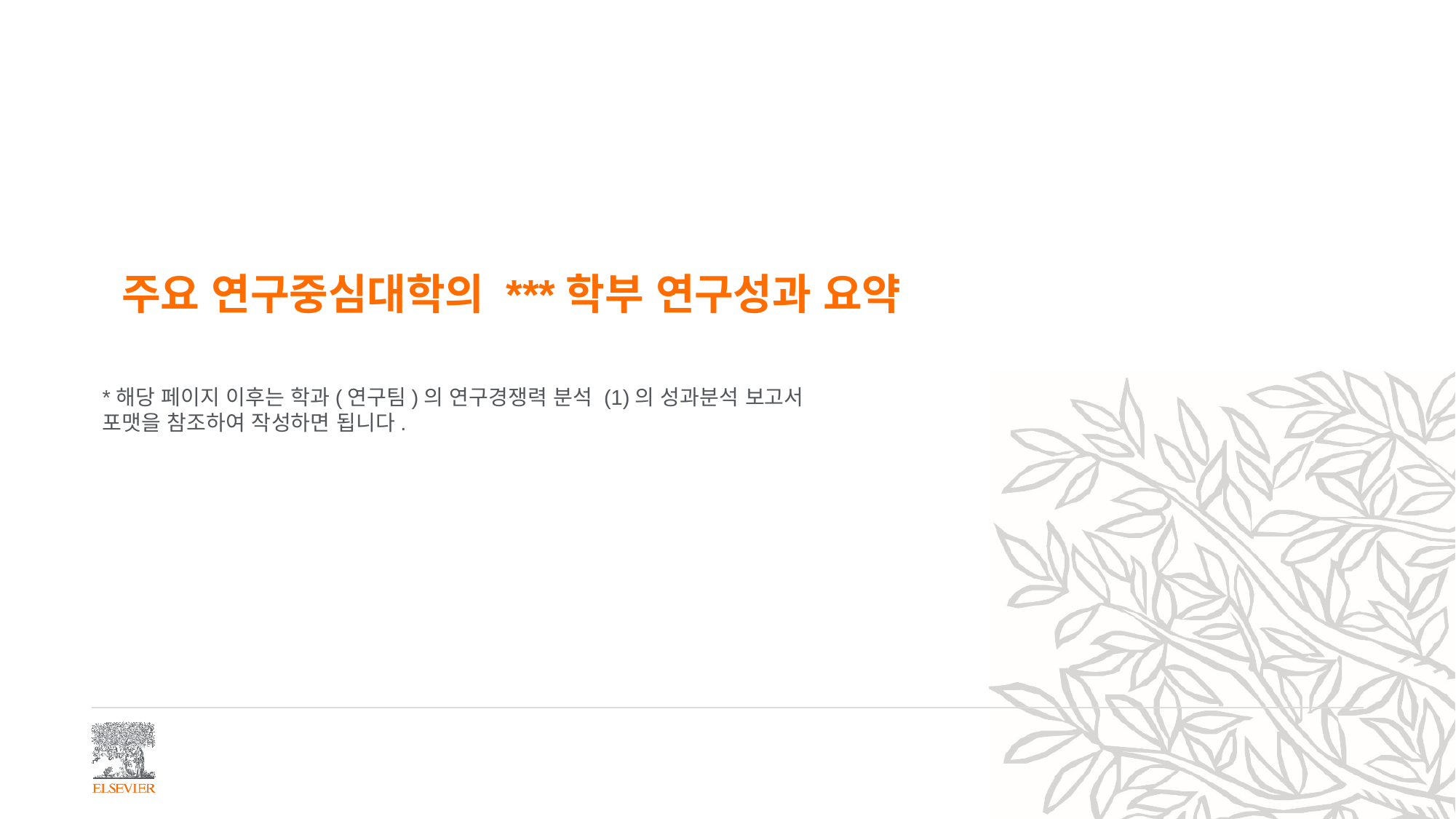

주요 연구중심대학의 ***학부 연구성과 요약
*해당 페이지 이후는 학과(연구팀)의 연구경쟁력 분석 (1)의 성과분석 보고서 포맷을 참조하여 작성하면 됩니다.